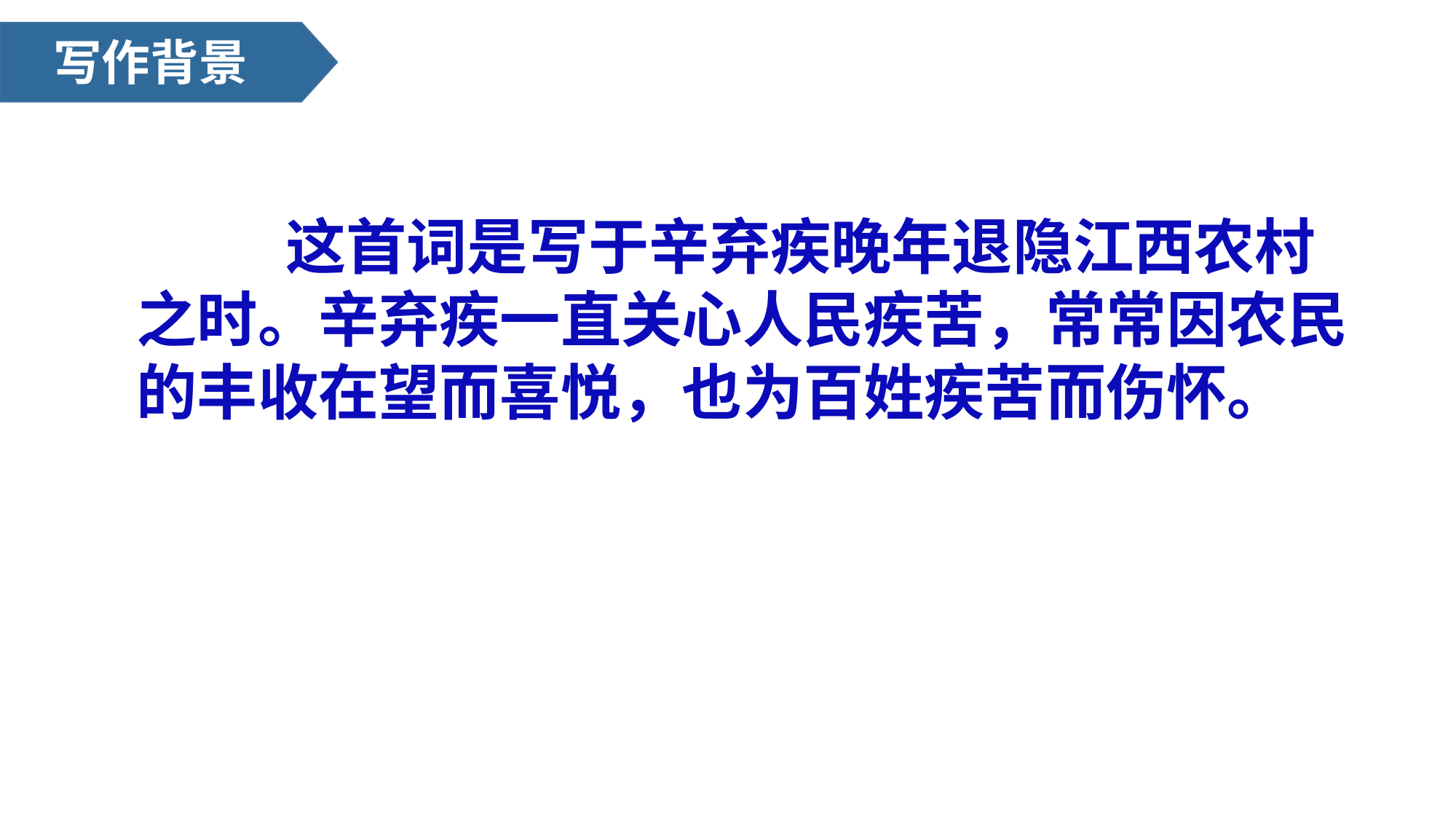

写作背景
         这首词是写于辛弃疾晚年退隐江西农村之时。辛弃疾一直关心人民疾苦，常常因农民的丰收在望而喜悦，也为百姓疾苦而伤怀。